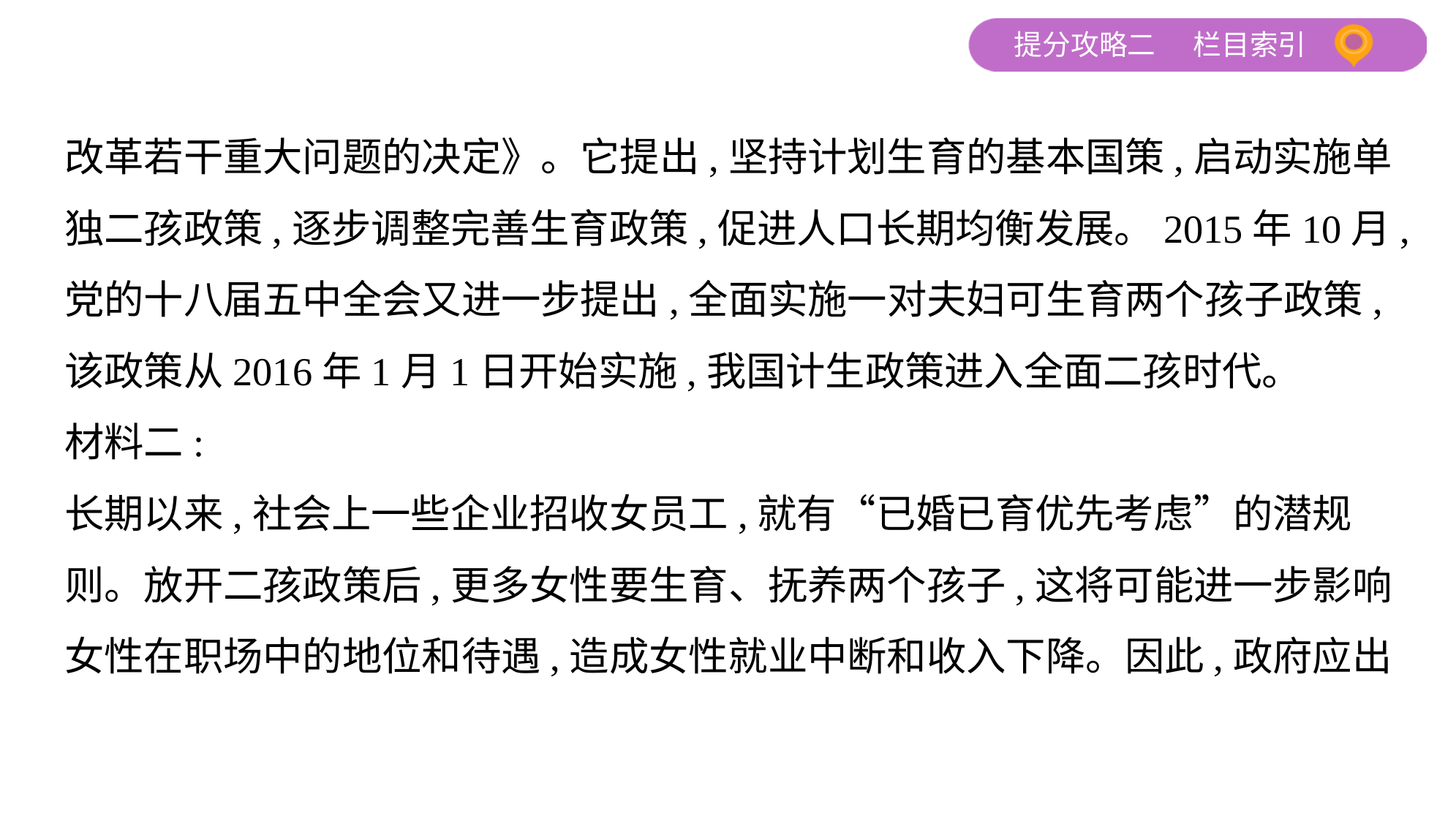

改革若干重大问题的决定》。它提出,坚持计划生育的基本国策,启动实施单
独二孩政策,逐步调整完善生育政策,促进人口长期均衡发展。2015年10月,
党的十八届五中全会又进一步提出,全面实施一对夫妇可生育两个孩子政策,
该政策从2016年1月1日开始实施,我国计生政策进入全面二孩时代。
材料二:
长期以来,社会上一些企业招收女员工,就有“已婚已育优先考虑”的潜规
则。放开二孩政策后,更多女性要生育、抚养两个孩子,这将可能进一步影响
女性在职场中的地位和待遇,造成女性就业中断和收入下降。因此,政府应出